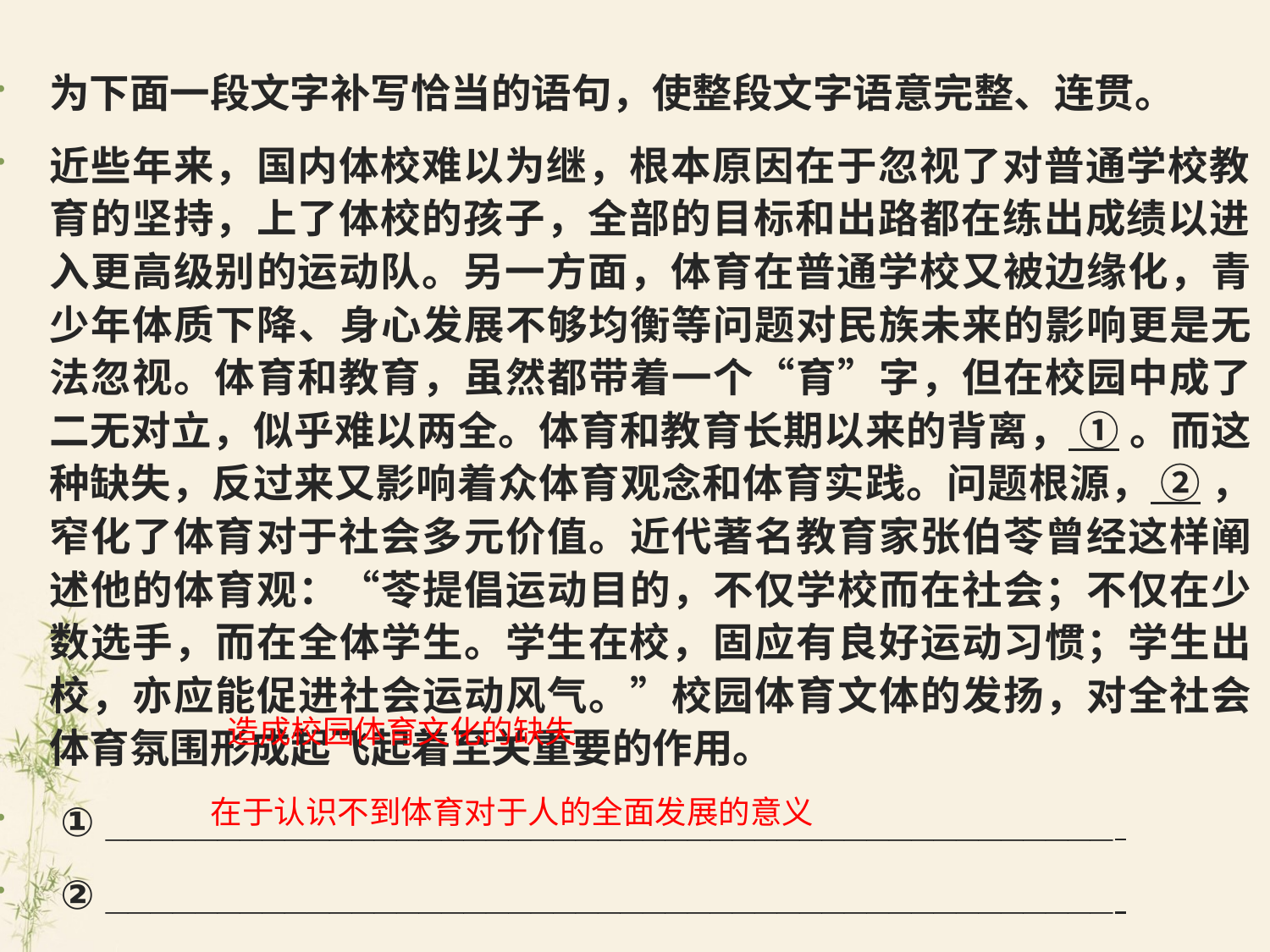

#
为下面一段文字补写恰当的语句，使整段文字语意完整、连贯。
近些年来，国内体校难以为继，根本原因在于忽视了对普通学校教育的坚持，上了体校的孩子，全部的目标和出路都在练出成绩以进入更高级别的运动队。另一方面，体育在普通学校又被边缘化，青少年体质下降、身心发展不够均衡等问题对民族未来的影响更是无法忽视。体育和教育，虽然都带着一个“育”字，但在校园中成了二无对立，似乎难以两全。体育和教育长期以来的背离， ① 。而这种缺失，反过来又影响着众体育观念和体育实践。问题根源， ② ，窄化了体育对于社会多元价值。近代著名教育家张伯苓曾经这样阐述他的体育观：“苓提倡运动目的，不仅学校而在社会；不仅在少数选手，而在全体学生。学生在校，固应有良好运动习惯；学生出校，亦应能促进社会运动风气。”校园体育文体的发扬，对全社会体育氛围形成起飞起着至关重要的作用。
 ① _____________________________________________
 ② _____________________________________________
造成校园体育文化的缺失
在于认识不到体育对于人的全面发展的意义